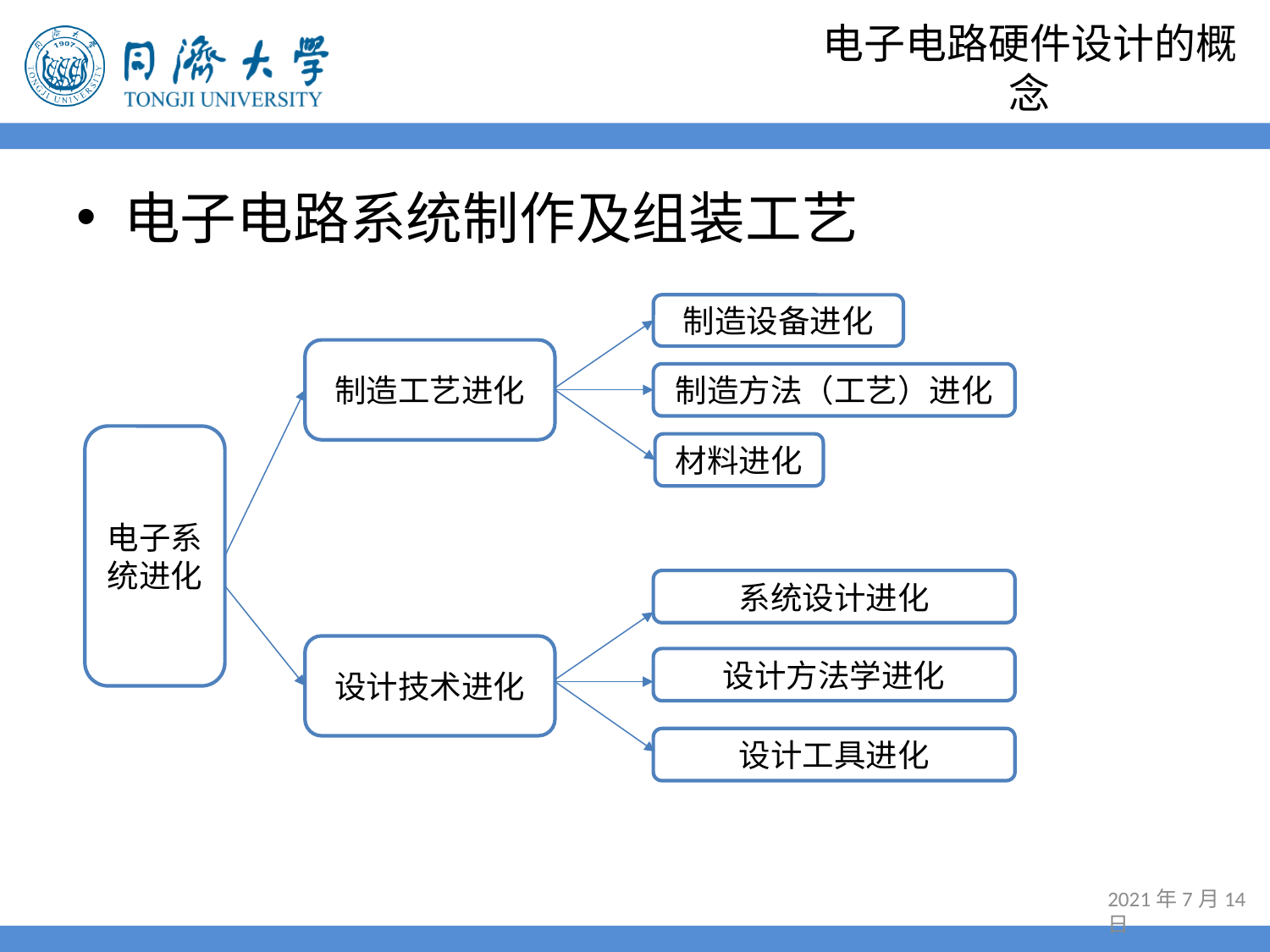

# 电子电路硬件设计的概念
电子电路系统制作及组装工艺

制造设备进化
制造工艺进化
制造方法（工艺）进化
电子系统进化
材料进化
系统设计进化
设计技术进化
设计方法学进化
设计工具进化
2021年7月14日